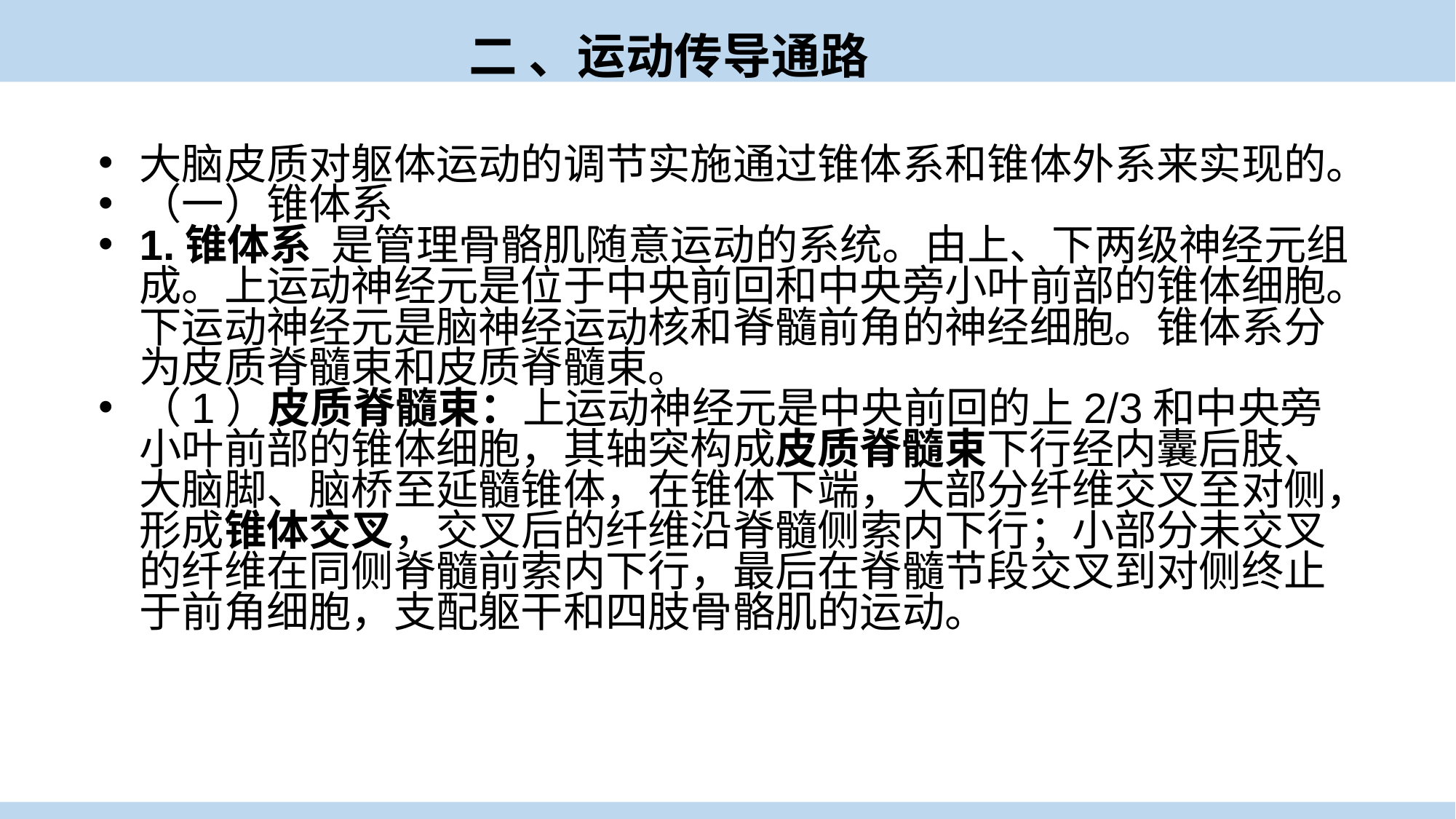

二 、运动传导通路
大脑皮质对躯体运动的调节实施通过锥体系和锥体外系来实现的。
（一）锥体系
1.锥体系  是管理骨骼肌随意运动的系统。由上、下两级神经元组成。上运动神经元是位于中央前回和中央旁小叶前部的锥体细胞。下运动神经元是脑神经运动核和脊髓前角的神经细胞。锥体系分为皮质脊髓束和皮质脊髓束。
（1）皮质脊髓束：上运动神经元是中央前回的上2/3和中央旁小叶前部的锥体细胞，其轴突构成皮质脊髓束下行经内囊后肢、大脑脚、脑桥至延髓锥体，在锥体下端，大部分纤维交叉至对侧，形成锥体交叉，交叉后的纤维沿脊髓侧索内下行；小部分未交叉的纤维在同侧脊髓前索内下行，最后在脊髓节段交叉到对侧终止于前角细胞，支配躯干和四肢骨骼肌的运动。